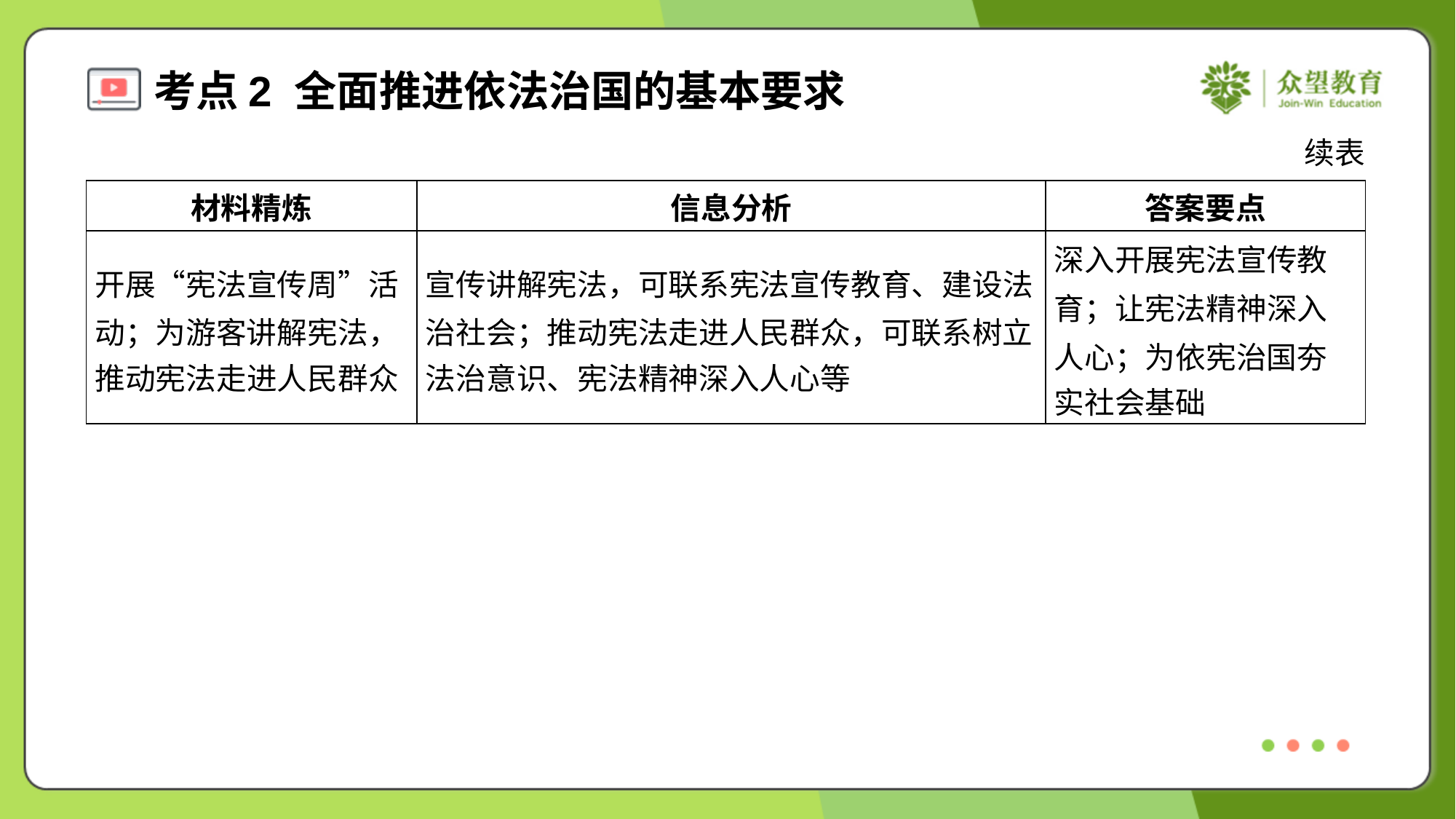

续表
| 材料精炼 | 信息分析 | 答案要点 |
| --- | --- | --- |
| 开展“宪法宣传周”活 动；为游客讲解宪法， 推动宪法走进人民群众 | 宣传讲解宪法，可联系宪法宣传教育、建设法 治社会；推动宪法走进人民群众，可联系树立 法治意识、宪法精神深入人心等 | 深入开展宪法宣传教 育；让宪法精神深入 人心；为依宪治国夯 实社会基础 |